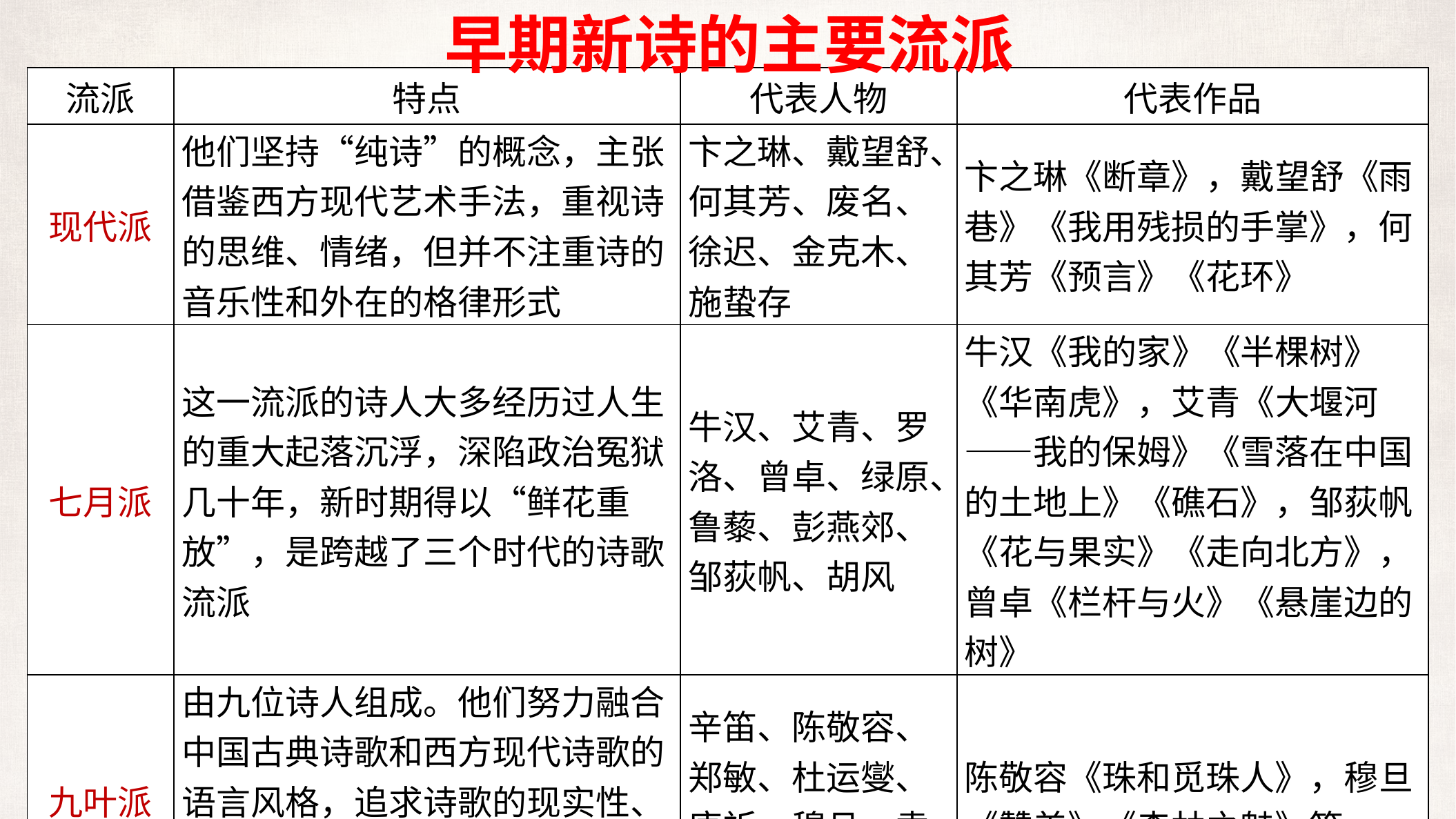

早期新诗的主要流派
| 流派 | 特点 | 代表人物 | 代表作品 |
| --- | --- | --- | --- |
| 现代派 | 他们坚持“纯诗”的概念，主张借鉴西方现代艺术手法，重视诗的思维、情绪，但并不注重诗的音乐性和外在的格律形式 | 卞之琳、戴望舒、何其芳、废名、徐迟、金克木、施蛰存 | 卞之琳《断章》，戴望舒《雨巷》《我用残损的手掌》，何其芳《预言》《花环》 |
| 七月派 | 这一流派的诗人大多经历过人生的重大起落沉浮，深陷政治冤狱几十年，新时期得以“鲜花重放”，是跨越了三个时代的诗歌流派 | 牛汉、艾青、罗洛、曾卓、绿原、鲁藜、彭燕郊、邹荻帆、胡风 | 牛汉《我的家》《半棵树》《华南虎》，艾青《大堰河——我的保姆》《雪落在中国的土地上》《礁石》，邹荻帆《花与果实》《走向北方》，曾卓《栏杆与火》《悬崖边的树》 |
| 九叶派 | 由九位诗人组成。他们努力融合中国古典诗歌和西方现代诗歌的语言风格，追求诗歌的现实性、象征性和哲理性，注重诗人内心独特的感受 | 辛笛、陈敬容、郑敏、杜运燮、唐祈、穆旦、袁可嘉等 | 陈敬容《珠和觅珠人》，穆旦《赞美》《森林之魅》等。 |